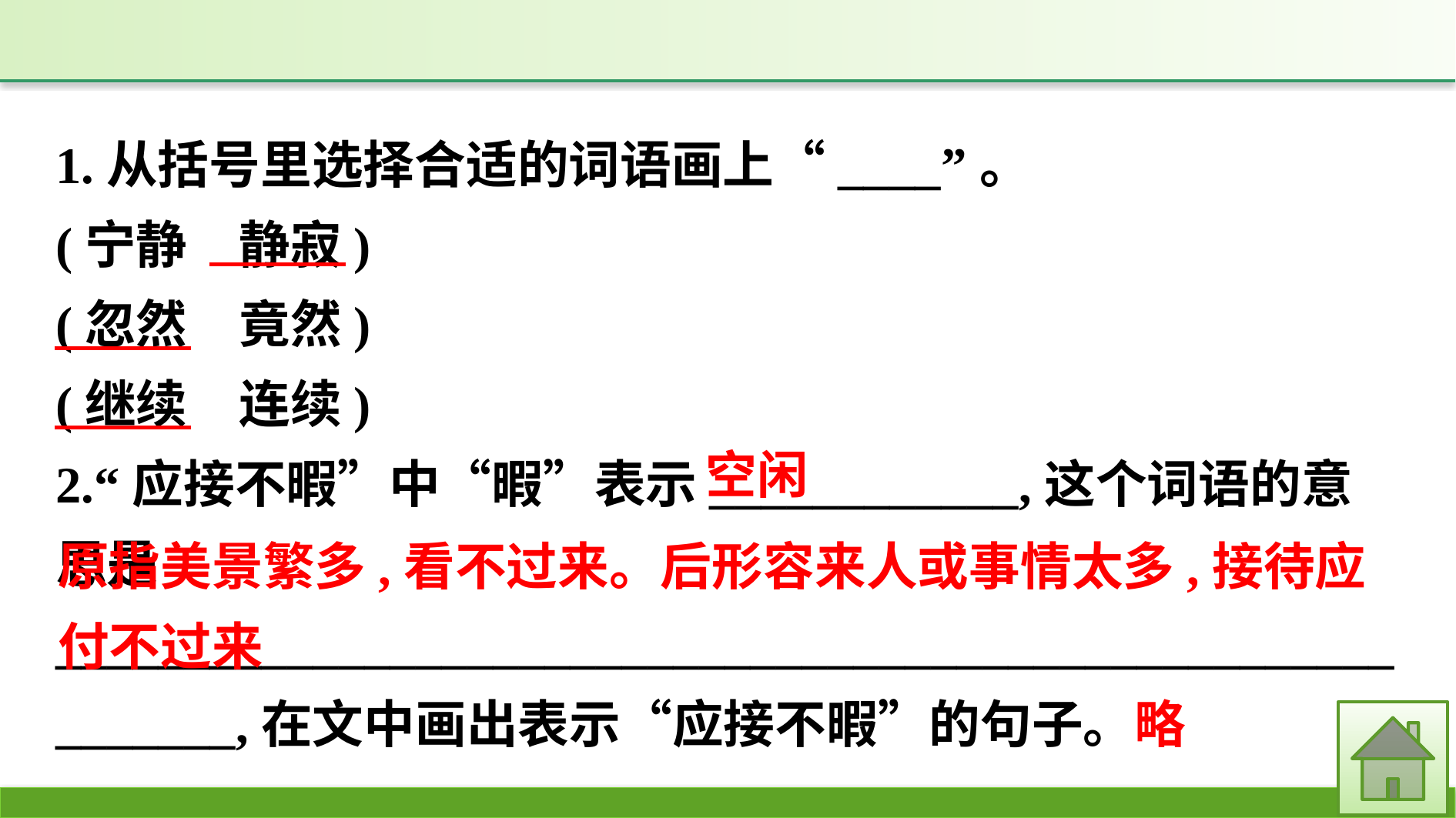

1.从括号里选择合适的词语画上“____”。
(宁静　静寂)
(忽然　竟然)
(继续　连续)
2.“应接不暇”中“暇”表示____________,这个词语的意思是____________________________________________________
_______,在文中画出表示“应接不暇”的句子。略
空闲
原指美景繁多,看不过来。后形容来人或事情太多,接待应付不过来